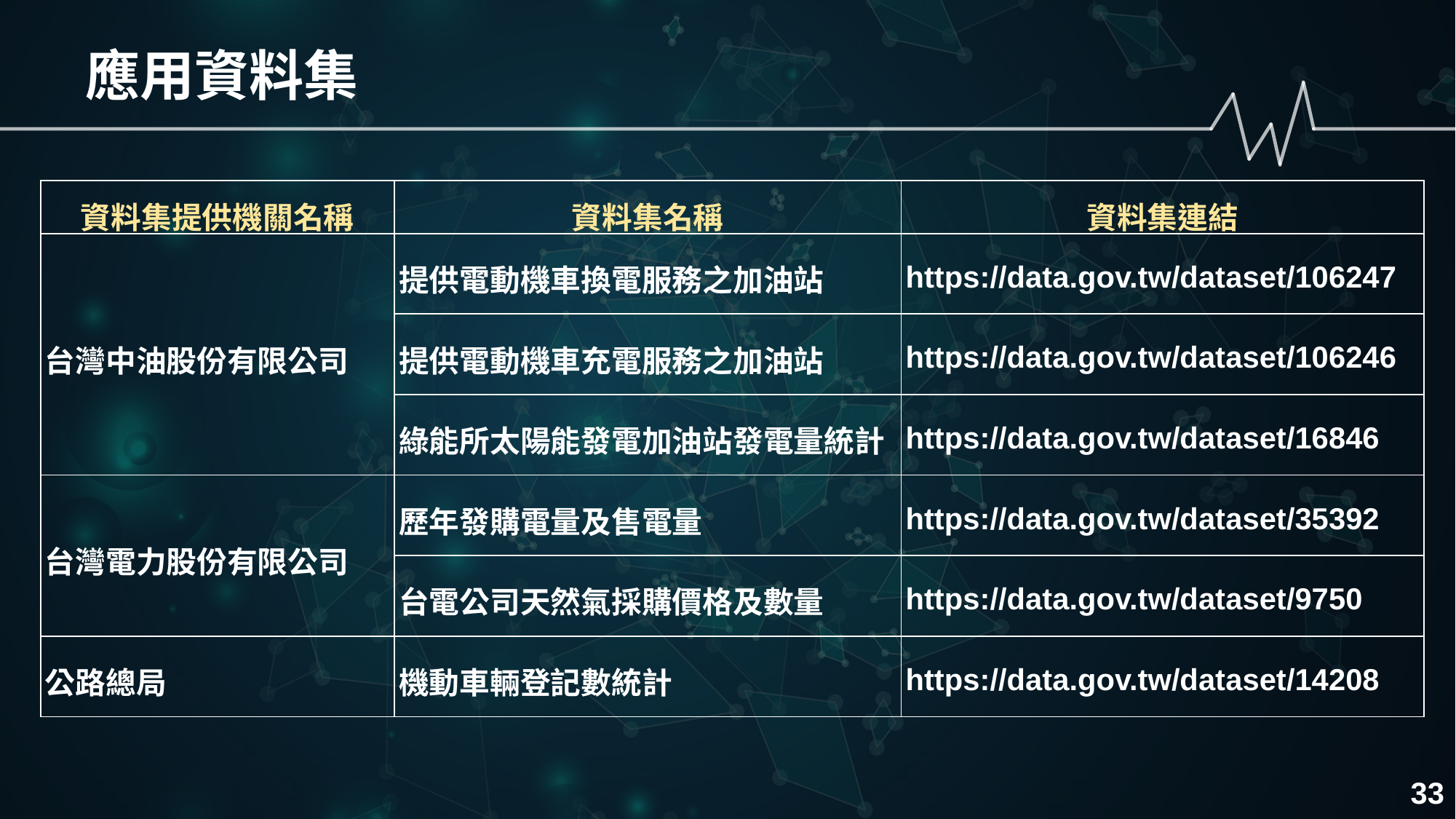

應用資料集
| 資料集提供機關名稱 | 資料集名稱 | 資料集連結 |
| --- | --- | --- |
| 台灣中油股份有限公司 | 提供電動機車換電服務之加油站 | https://data.gov.tw/dataset/106247 |
|  | 提供電動機車充電服務之加油站 | https://data.gov.tw/dataset/106246 |
|  | 綠能所太陽能發電加油站發電量統計 | https://data.gov.tw/dataset/16846 |
| 台灣電力股份有限公司 | 歷年發購電量及售電量 | https://data.gov.tw/dataset/35392 |
|  | 台電公司天然氣採購價格及數量 | https://data.gov.tw/dataset/9750 |
| 公路總局 | 機動車輛登記數統計 | https://data.gov.tw/dataset/14208 |

33